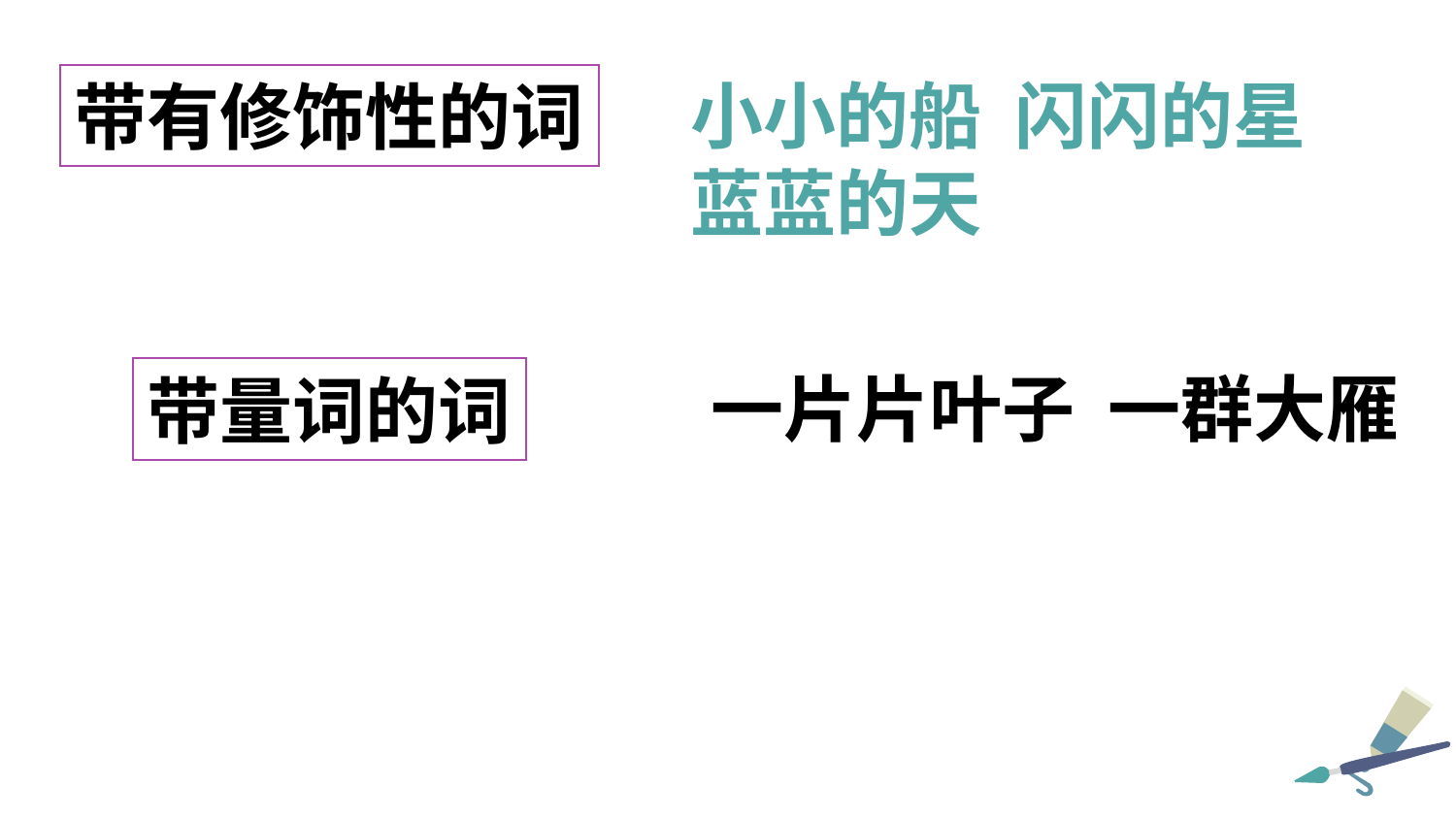

小小的船  闪闪的星
蓝蓝的天
带有修饰性的词
一片片叶子  一群大雁
带量词的词